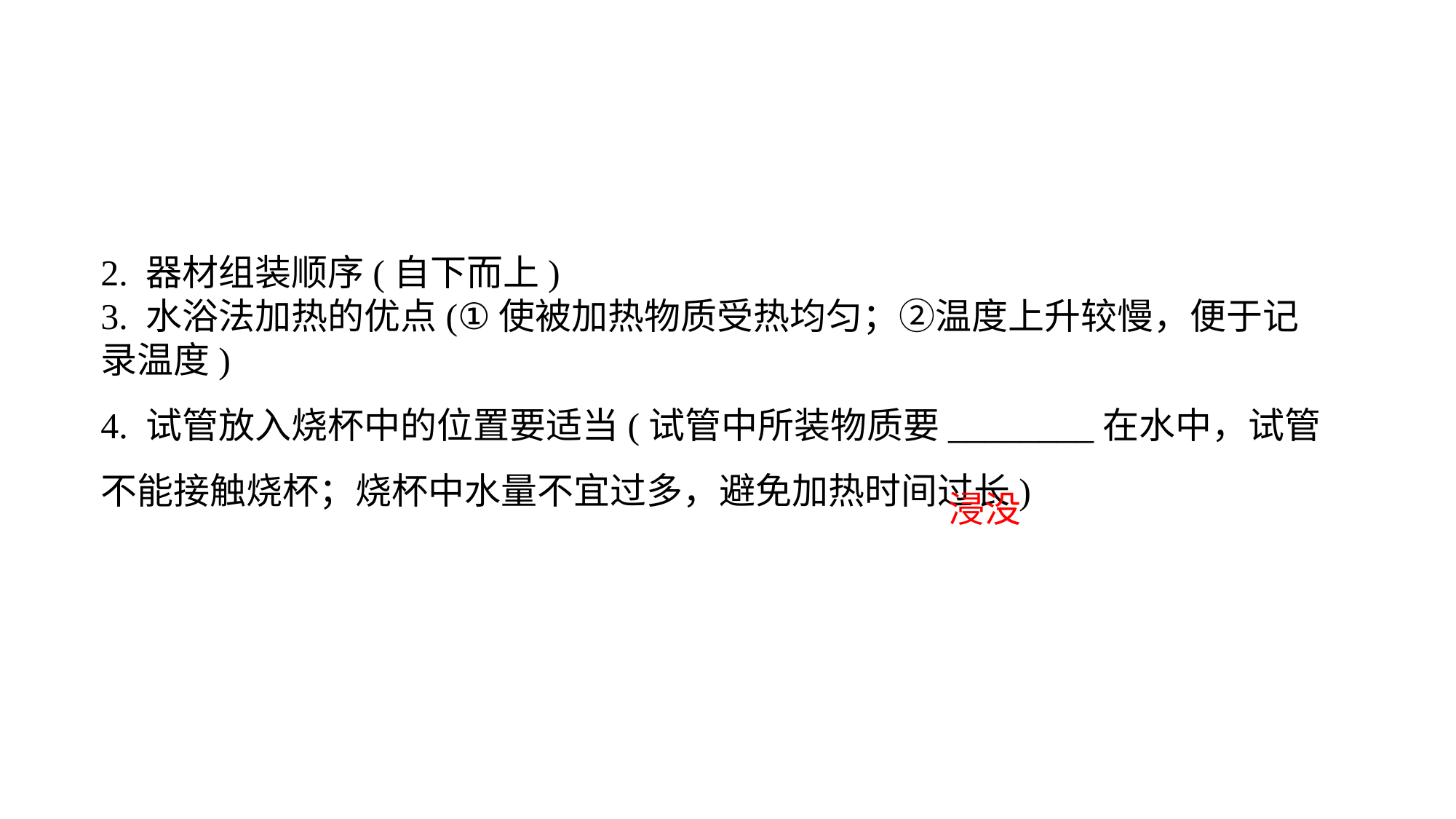

2. 器材组装顺序(自下而上)3. 水浴法加热的优点(①使被加热物质受热均匀；②温度上升较慢，便于记录温度)4. 试管放入烧杯中的位置要适当(试管中所装物质要________在水中，试管不能接触烧杯；烧杯中水量不宜过多，避免加热时间过长)

浸没